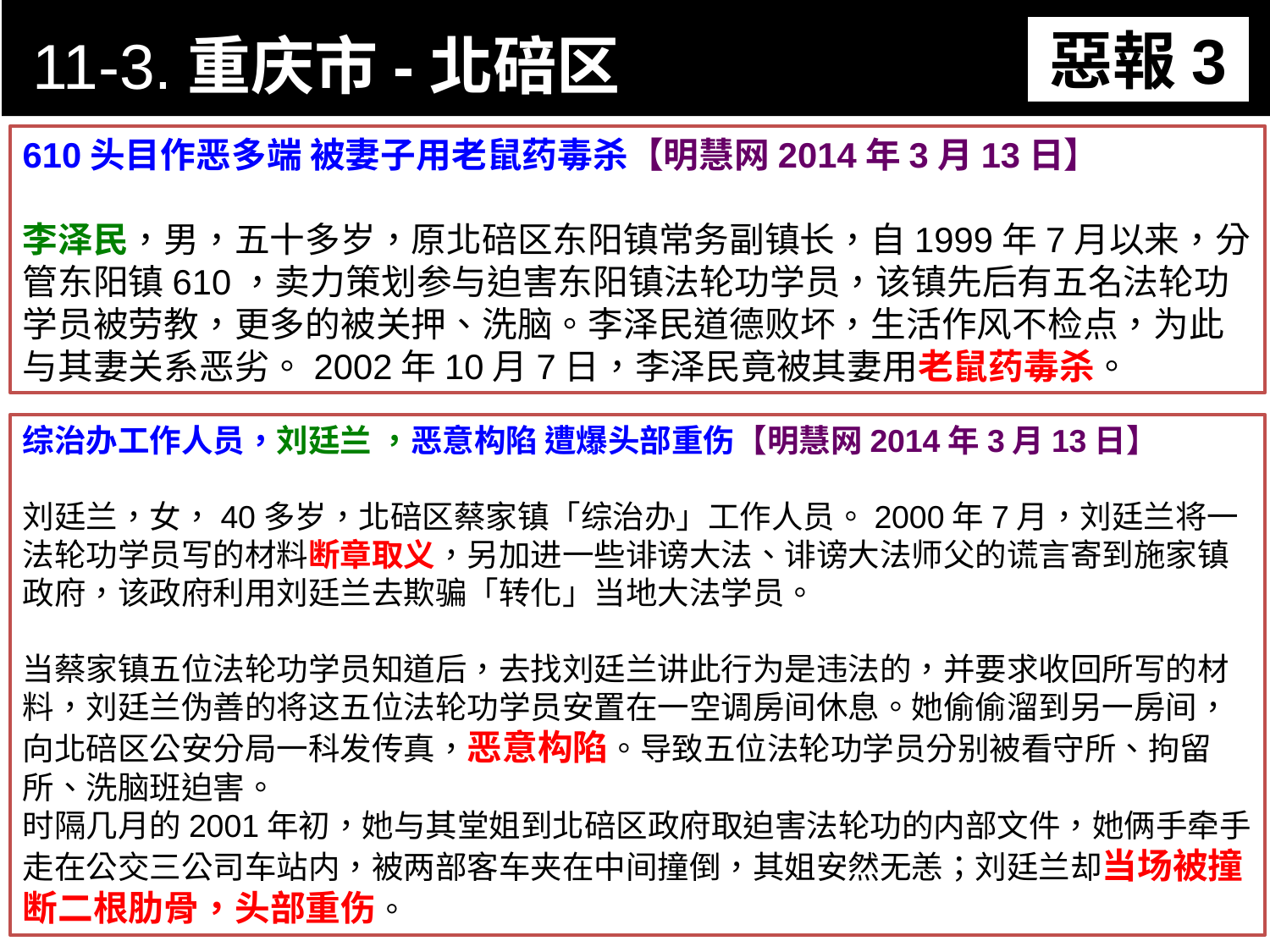

11-3.重庆市-北碚区
惡報3
11-3. XX市官員惡報實例
610头目作恶多端 被妻子用老鼠药毒杀【明慧网2014年3月13日】

李泽民，男，五十多岁，原北碚区东阳镇常务副镇长，自1999年7月以来，分管东阳镇610，卖力策划参与迫害东阳镇法轮功学员，该镇先后有五名法轮功学员被劳教，更多的被关押、洗脑。李泽民道德败坏，生活作风不检点，为此与其妻关系恶劣。2002年10月7日，李泽民竟被其妻用老鼠药毒杀。
综治办工作人员，刘廷兰 ，恶意构陷 遭爆头部重伤【明慧网2014年3月13日】

刘廷兰，女，40多岁，北碚区蔡家镇「综治办」工作人员。2000年7月，刘廷兰将一法轮功学员写的材料断章取义，另加进一些诽谤大法、诽谤大法师父的谎言寄到施家镇政府，该政府利用刘廷兰去欺骗「转化」当地大法学员。

当蔡家镇五位法轮功学员知道后，去找刘廷兰讲此行为是违法的，并要求收回所写的材料，刘廷兰伪善的将这五位法轮功学员安置在一空调房间休息。她偷偷溜到另一房间，向北碚区公安分局一科发传真，恶意构陷。导致五位法轮功学员分别被看守所、拘留所、洗脑班迫害。
时隔几月的2001年初，她与其堂姐到北碚区政府取迫害法轮功的内部文件，她俩手牵手走在公交三公司车站内，被两部客车夹在中间撞倒，其姐安然无恙；刘廷兰却当场被撞断二根肋骨，头部重伤。